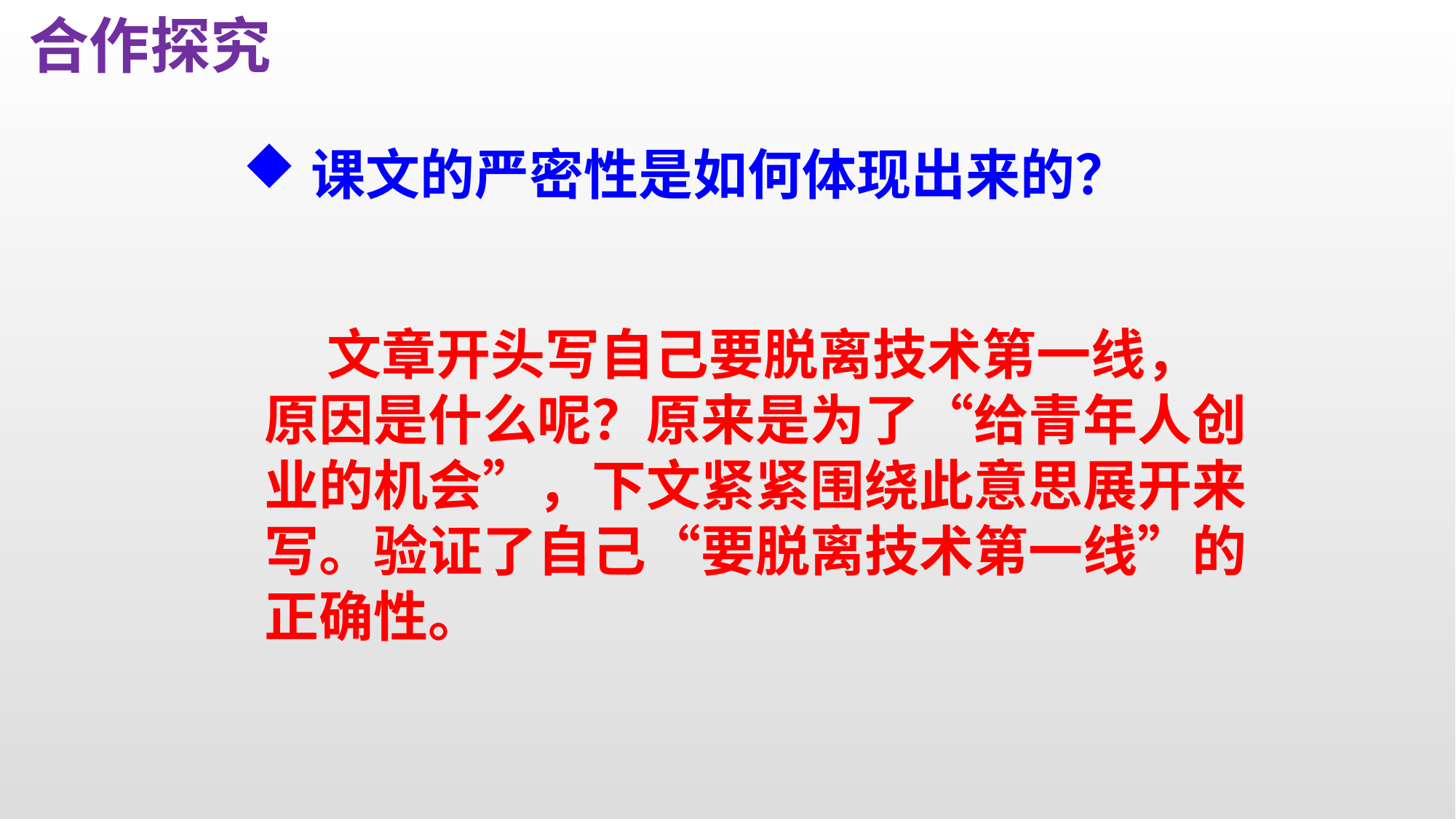

合作探究
课文的严密性是如何体现出来的？
    文章开头写自己要脱离技术第一线，原因是什么呢？原来是为了“给青年人创业的机会”，下文紧紧围绕此意思展开来写。验证了自己“要脱离技术第一线”的正确性。